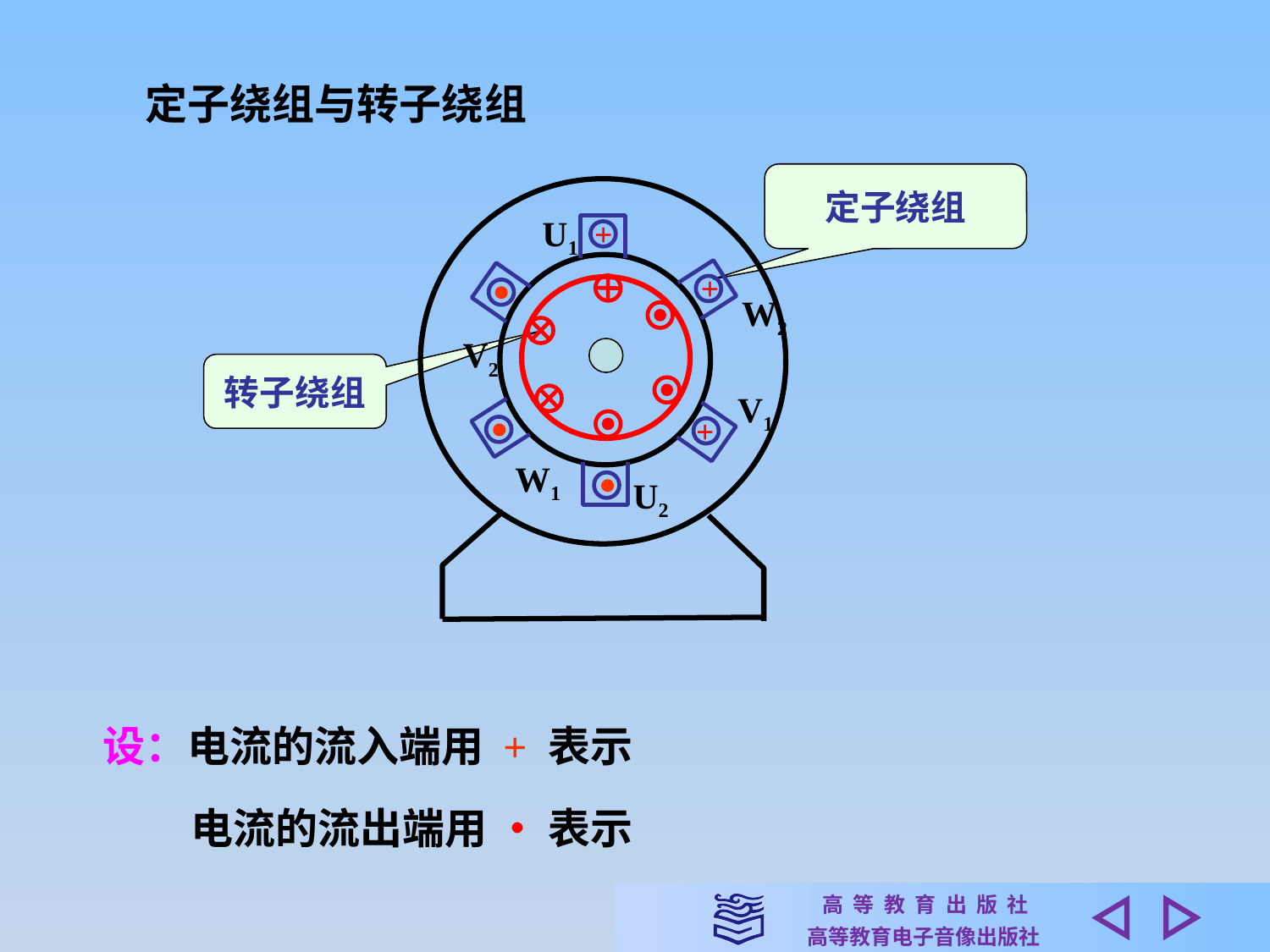

定子绕组与转子绕组
定子绕组

U1
+

+

W2

V2

V1

+

W1

U2

转子绕组
设：电流的流入端用 + 表示
电流的流出端用 • 表示